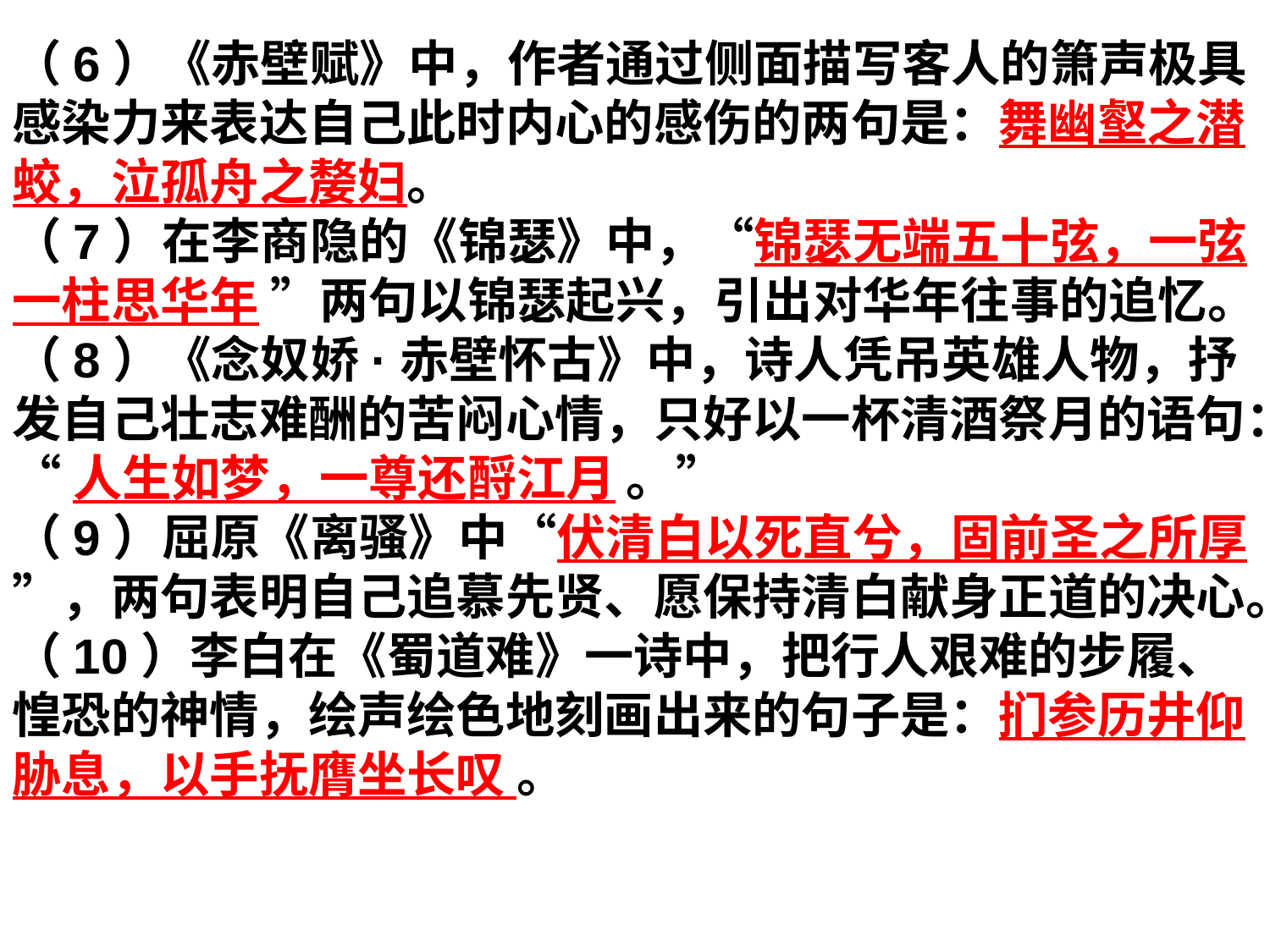

（6）《赤壁赋》中，作者通过侧面描写客人的箫声极具感染力来表达自己此时内心的感伤的两句是：舞幽壑之潜蛟，泣孤舟之嫠妇。
（7）在李商隐的《锦瑟》中，“锦瑟无端五十弦，一弦一柱思华年 ”两句以锦瑟起兴，引出对华年往事的追忆。
（8）《念奴娇·赤壁怀古》中，诗人凭吊英雄人物，抒发自己壮志难酬的苦闷心情，只好以一杯清酒祭月的语句：“ 人生如梦，一尊还酹江月 。”
（9）屈原《离骚》中“伏清白以死直兮，固前圣之所厚 ”，两句表明自己追慕先贤、愿保持清白献身正道的决心。
（10）李白在《蜀道难》一诗中，把行人艰难的步履、惶恐的神情，绘声绘色地刻画出来的句子是：扪参历井仰胁息，以手抚膺坐长叹 。